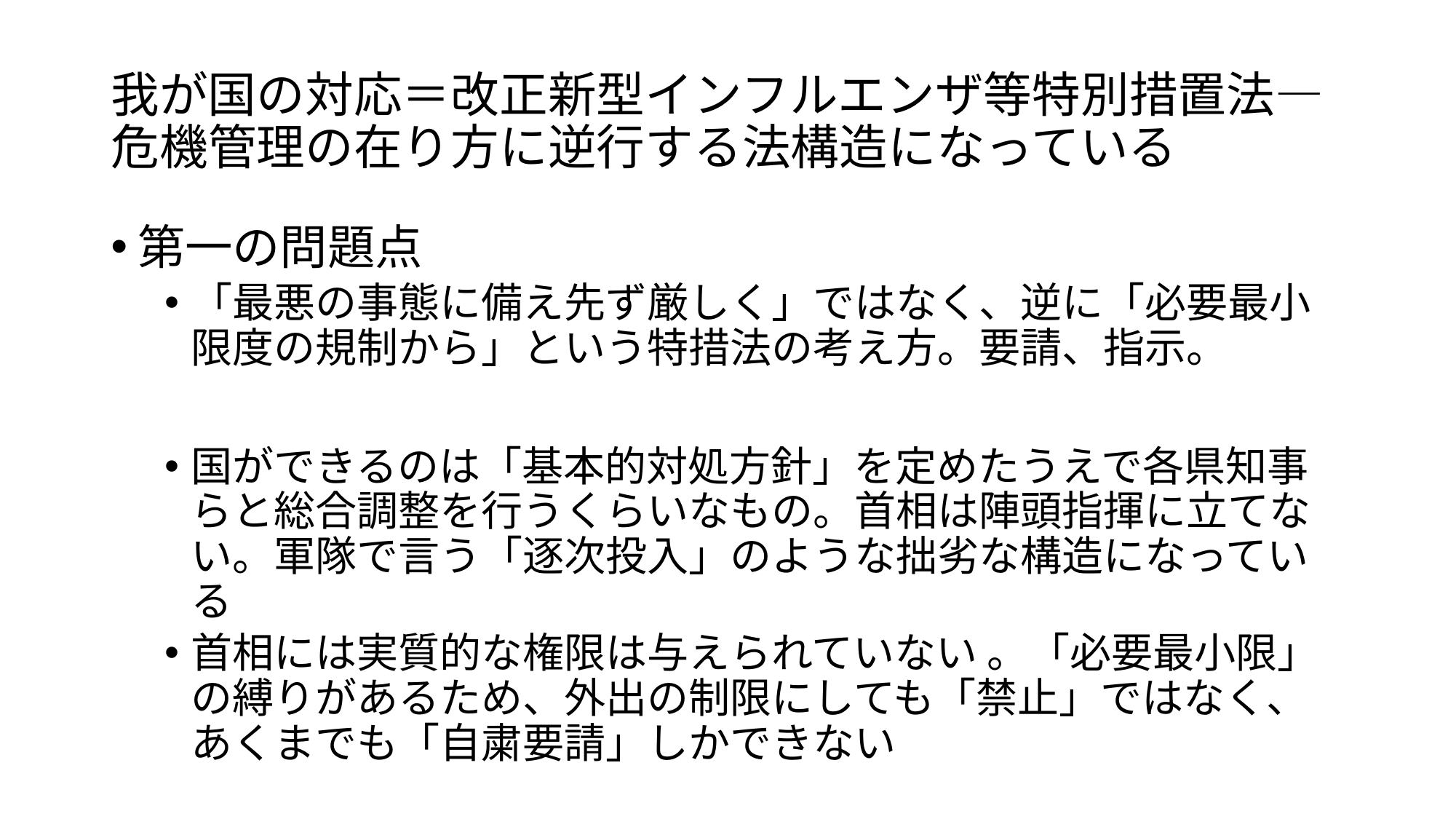

# 我が国の対応＝改正新型インフルエンザ等特別措置法—危機管理の在り方に逆行する法構造になっている
第一の問題点
「最悪の事態に備え先ず厳しく」ではなく、逆に「必要最小限度の規制から」という特措法の考え方。要請、指示。

国ができるのは「基本的対処方針」を定めたうえで各県知事らと総合調整を行うくらいなもの。首相は陣頭指揮に立てない。軍隊で言う「逐次投入」のような拙劣な構造になっている
首相には実質的な権限は与えられていない 。「必要最小限」の縛りがあるため、外出の制限にしても「禁止」ではなく、あくまでも「自粛要請」しかできない